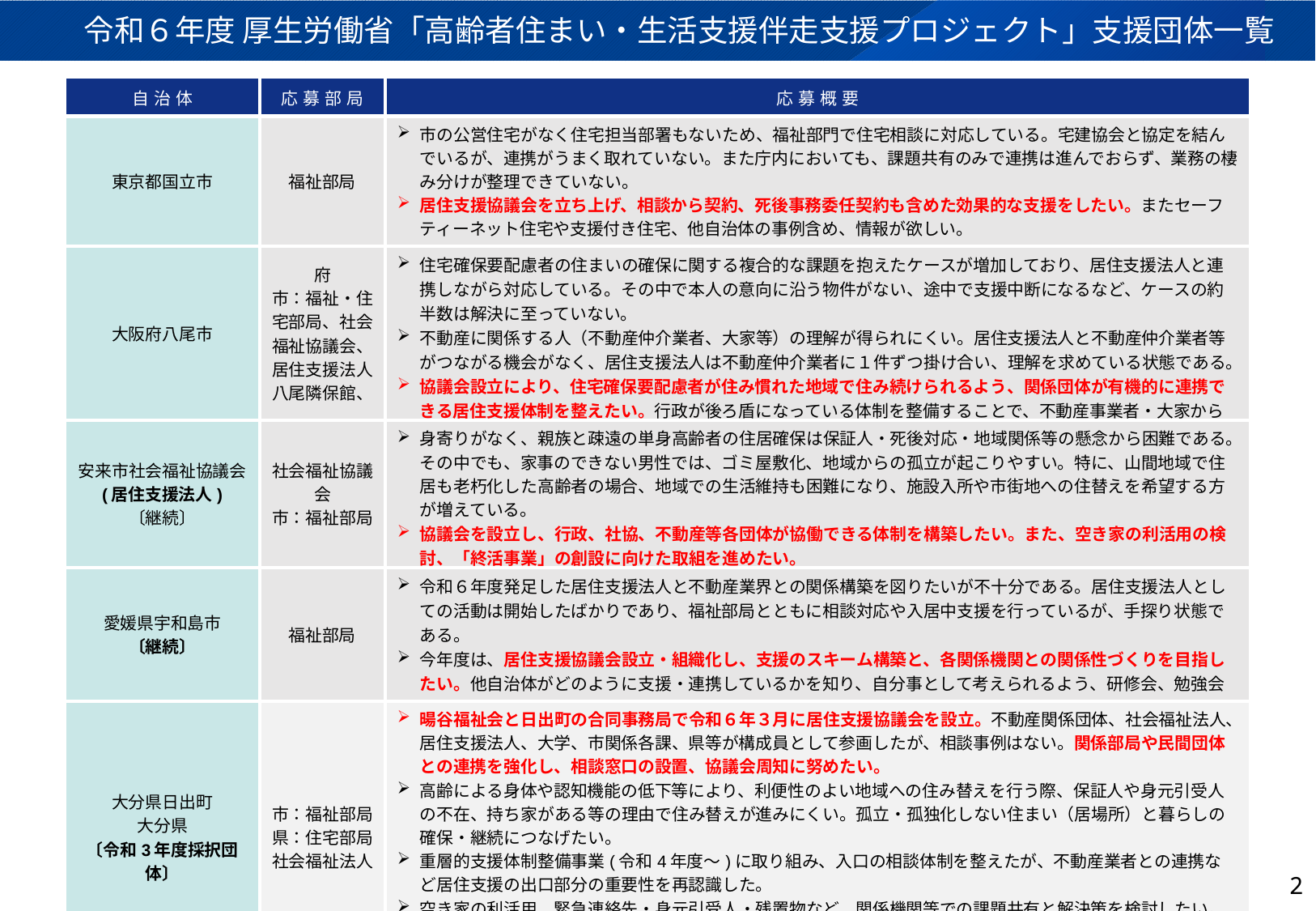

令和６年度 厚生労働省「高齢者住まい・生活支援伴走支援プロジェクト」支援団体一覧
| 自治体 | 応募部局 | 応募概要 |
| --- | --- | --- |
| 東京都国立市 | 福祉部局 | 市の公営住宅がなく住宅担当部署もないため、福祉部門で住宅相談に対応している。宅建協会と協定を結んでいるが、連携がうまく取れていない。また庁内においても、課題共有のみで連携は進んでおらず、業務の棲み分けが整理できていない。 居住支援協議会を立ち上げ、相談から契約、死後事務委任契約も含めた効果的な支援をしたい。またセーフティーネット住宅や支援付き住宅、他自治体の事例含め、情報が欲しい。 |
| 大阪府八尾市 | 府 市：福祉・住宅部局、社会福祉協議会、居住支援法人八尾隣保館、 | 住宅確保要配慮者の住まいの確保に関する複合的な課題を抱えたケースが増加しており、居住支援法人と連携しながら対応している。その中で本人の意向に沿う物件がない、途中で支援中断になるなど、ケースの約半数は解決に至っていない。 不動産に関係する人（不動産仲介業者、大家等）の理解が得られにくい。居住支援法人と不動産仲介業者等がつながる機会がなく、居住支援法人は不動産仲介業者に１件ずつ掛け合い、理解を求めている状態である。 協議会設立により、住宅確保要配慮者が住み慣れた地域で住み続けられるよう、関係団体が有機的に連携できる居住支援体制を整えたい。行政が後ろ盾になっている体制を整備することで、不動産事業者・大家からの居住支援事業への理解を得られるようにしたい。 |
| 安来市社会福祉協議会 (居住支援法人) 〔継続〕 | 社会福祉協議会 市：福祉部局 | 身寄りがなく、親族と疎遠の単身高齢者の住居確保は保証人・死後対応・地域関係等の懸念から困難である。その中でも、家事のできない男性では、ゴミ屋敷化、地域からの孤立が起こりやすい。特に、山間地域で住居も老朽化した高齢者の場合、地域での生活維持も困難になり、施設入所や市街地への住替えを希望する方が増えている。 協議会を設立し、行政、社協、不動産等各団体が協働できる体制を構築したい。また、空き家の利活用の検討、「終活事業」の創設に向けた取組を進めたい。 |
| 愛媛県宇和島市 〔継続〕 | 福祉部局 | 令和６年度発足した居住支援法人と不動産業界との関係構築を図りたいが不十分である。居住支援法人としての活動は開始したばかりであり、福祉部局とともに相談対応や入居中支援を行っているが、手探り状態である。 今年度は、居住支援協議会設立・組織化し、支援のスキーム構築と、各関係機関との関係性づくりを目指したい。他自治体がどのように支援・連携しているかを知り、自分事として考えられるよう、研修会、勉強会を実施したい。 |
| 大分県日出町 大分県 〔令和3年度採択団体〕 | 市：福祉部局 県：住宅部局 社会福祉法人 | 暘谷福祉会と日出町の合同事務局で令和６年３月に居住支援協議会を設立。不動産関係団体、社会福祉法人、居住支援法人、大学、市関係各課、県等が構成員として参画したが、相談事例はない。関係部局や民間団体との連携を強化し、相談窓口の設置、協議会周知に努めたい。 高齢による身体や認知機能の低下等により、利便性のよい地域への住み替えを行う際、保証人や身元引受人の不在、持ち家がある等の理由で住み替えが進みにくい。孤立・孤独化しない住まい（居場所）と暮らしの確保・継続につなげたい。 重層的支援体制整備事業(令和4年度～)に取り組み、入口の相談体制を整えたが、不動産業者との連携など居住支援の出口部分の重要性を再認識した。 空き家の利活用、緊急連絡先・身元引受人・残置物など、関係機関等での課題共有と解決策を検討したい。体制構築に向け、勉強会など庁内の問題意識の共有、行政・社協・社会福祉法人・不動産業者との意見交換会を行いたい。 |
2